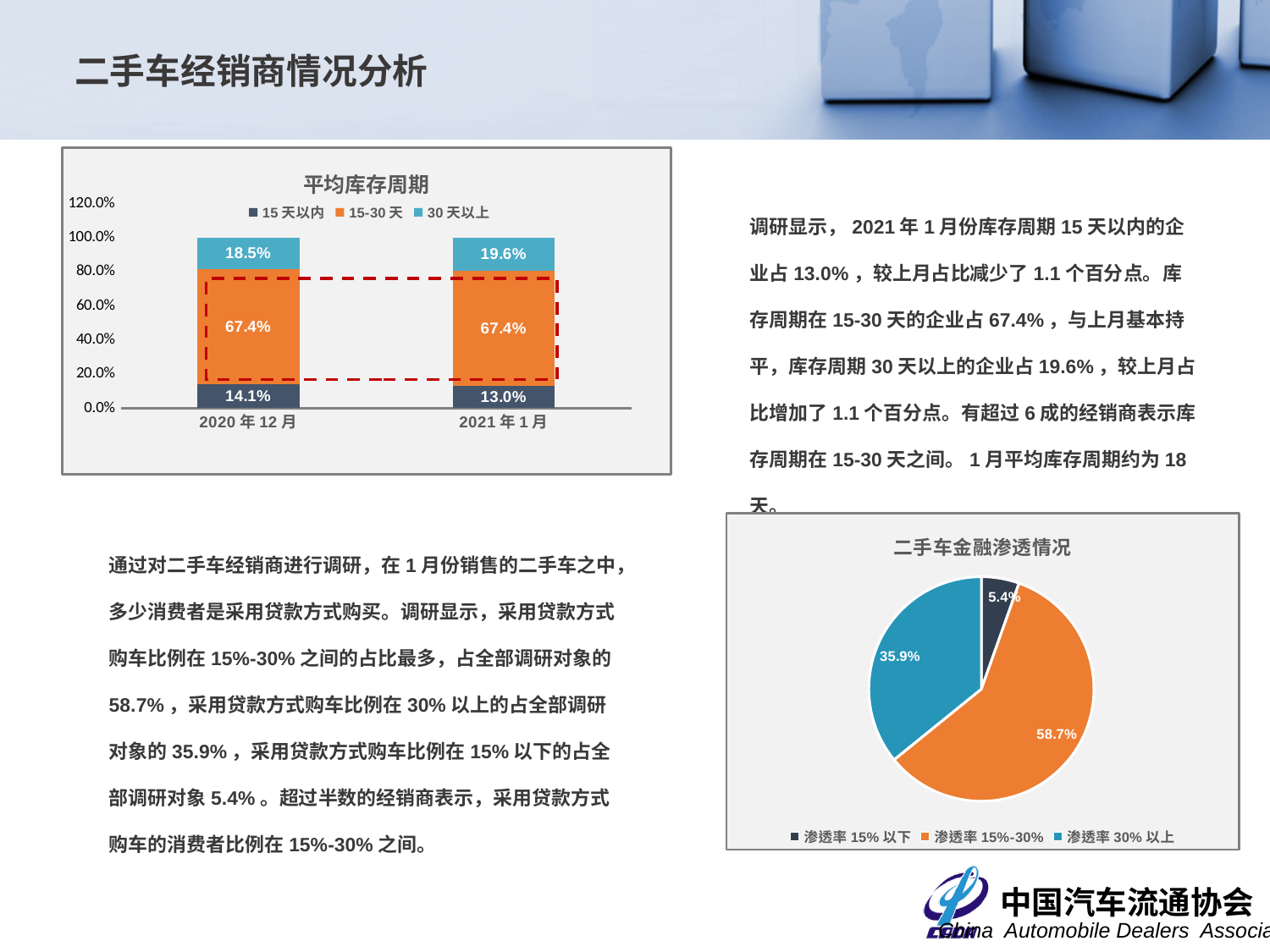

二手车经销商情况分析

### Chart: 平均库存周期

| Category | 15天以内 | 15-30天 | 30天以上 |
|---|---|---|---|
| 44166 | 0.14130434782608695 | 0.6739130434782609 | 0.18478260869565216 |
| 44197 | 0.13043478260869565 | 0.6739130434782609 | 0.1956521739130435 |
调研显示，2021年1月份库存周期15天以内的企业占13.0%，较上月占比减少了1.1个百分点。库存周期在15-30天的企业占67.4%，与上月基本持平，库存周期30天以上的企业占19.6%，较上月占比增加了1.1个百分点。有超过6成的经销商表示库存周期在15-30天之间。1月平均库存周期约为18天。

### Chart: 二手车金融渗透情况

| Category |  |
|---|---|
| 渗透率15%以下 | 0.05434782608695652 |
| 渗透率15%-30% | 0.5869565217391305 |
| 渗透率30%以上 | 0.358695652173913 |
通过对二手车经销商进行调研，在1月份销售的二手车之中，多少消费者是采用贷款方式购买。调研显示，采用贷款方式购车比例在15%-30%之间的占比最多，占全部调研对象的58.7%，采用贷款方式购车比例在30%以上的占全部调研对象的35.9%，采用贷款方式购车比例在15%以下的占全部调研对象5.4%。超过半数的经销商表示，采用贷款方式购车的消费者比例在15%-30%之间。